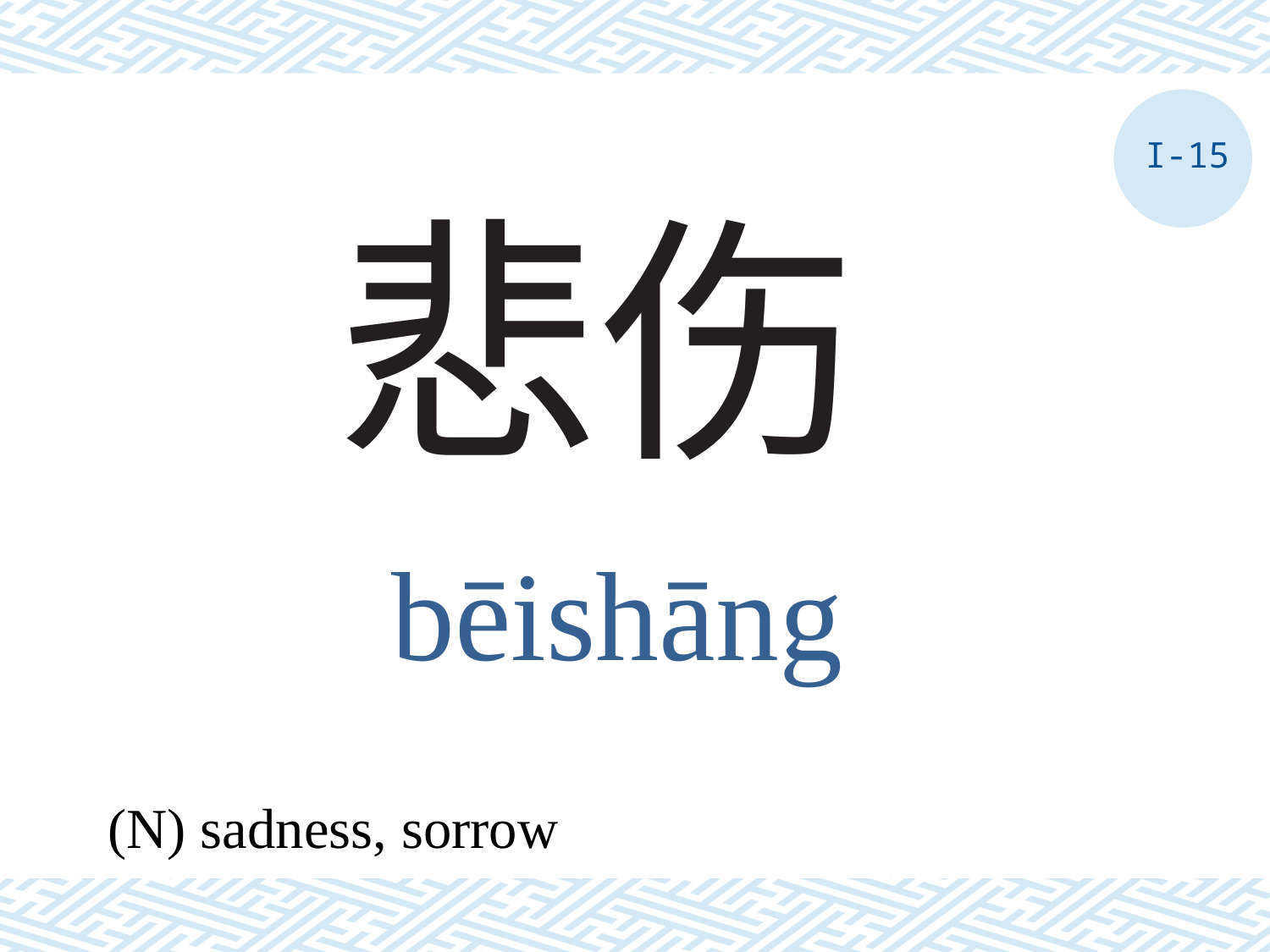

I-15

# 悲伤
bēishāng
(N) sadness, sorrow